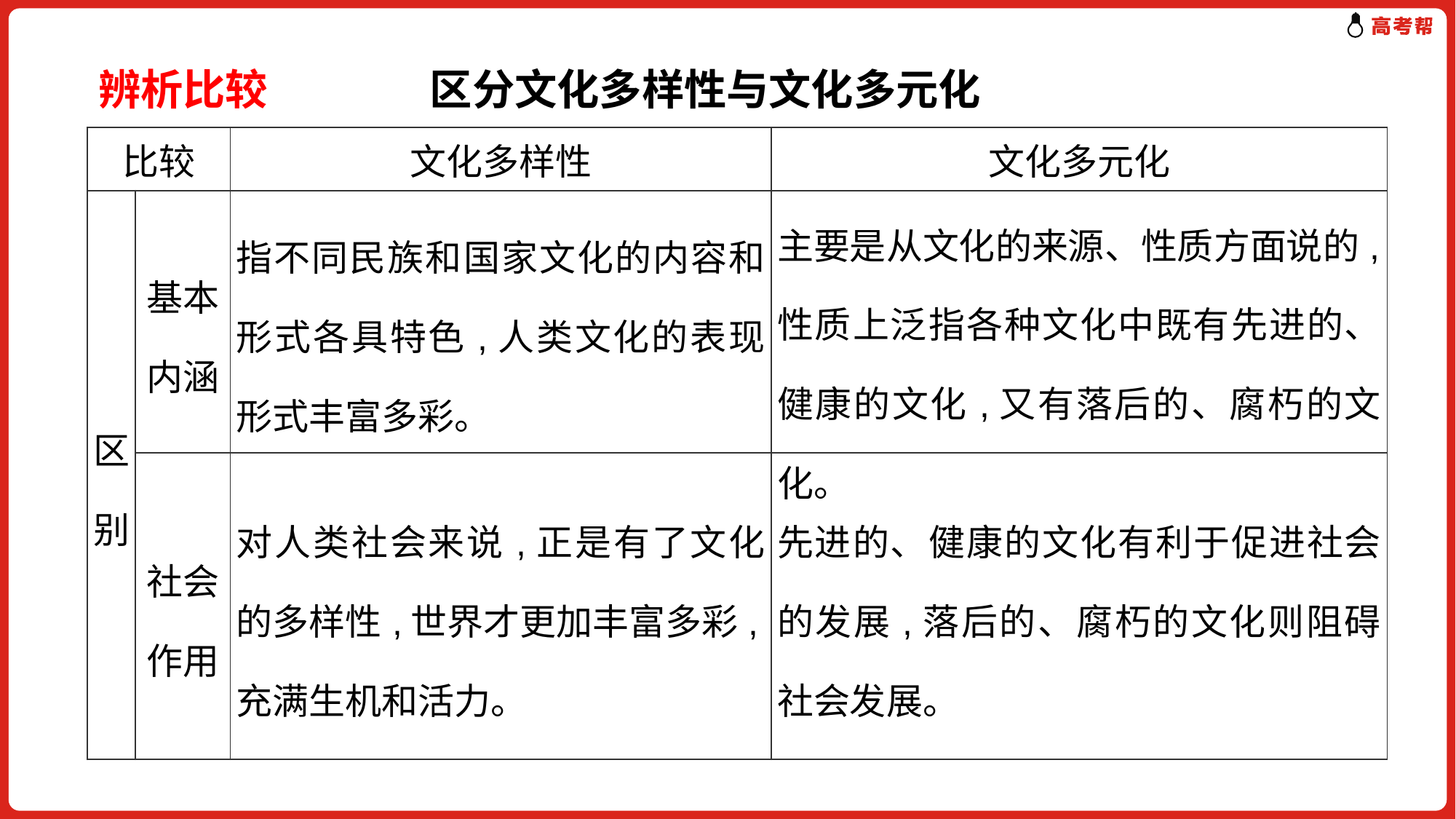

辨析比较                 区分文化多样性与文化多元化

| 比较 |  | 文化多样性 | 文化多元化 |
| --- | --- | --- | --- |
| 区别 | 基本内涵 | 指不同民族和国家文化的内容和形式各具特色,人类文化的表现形式丰富多彩。 | 主要是从文化的来源、性质方面说的,性质上泛指各种文化中既有先进的、健康的文化,又有落后的、腐朽的文化。 |
|  | 社会作用 | 对人类社会来说,正是有了文化的多样性,世界才更加丰富多彩,充满生机和活力。 | 先进的、健康的文化有利于促进社会的发展,落后的、腐朽的文化则阻碍社会发展。 |